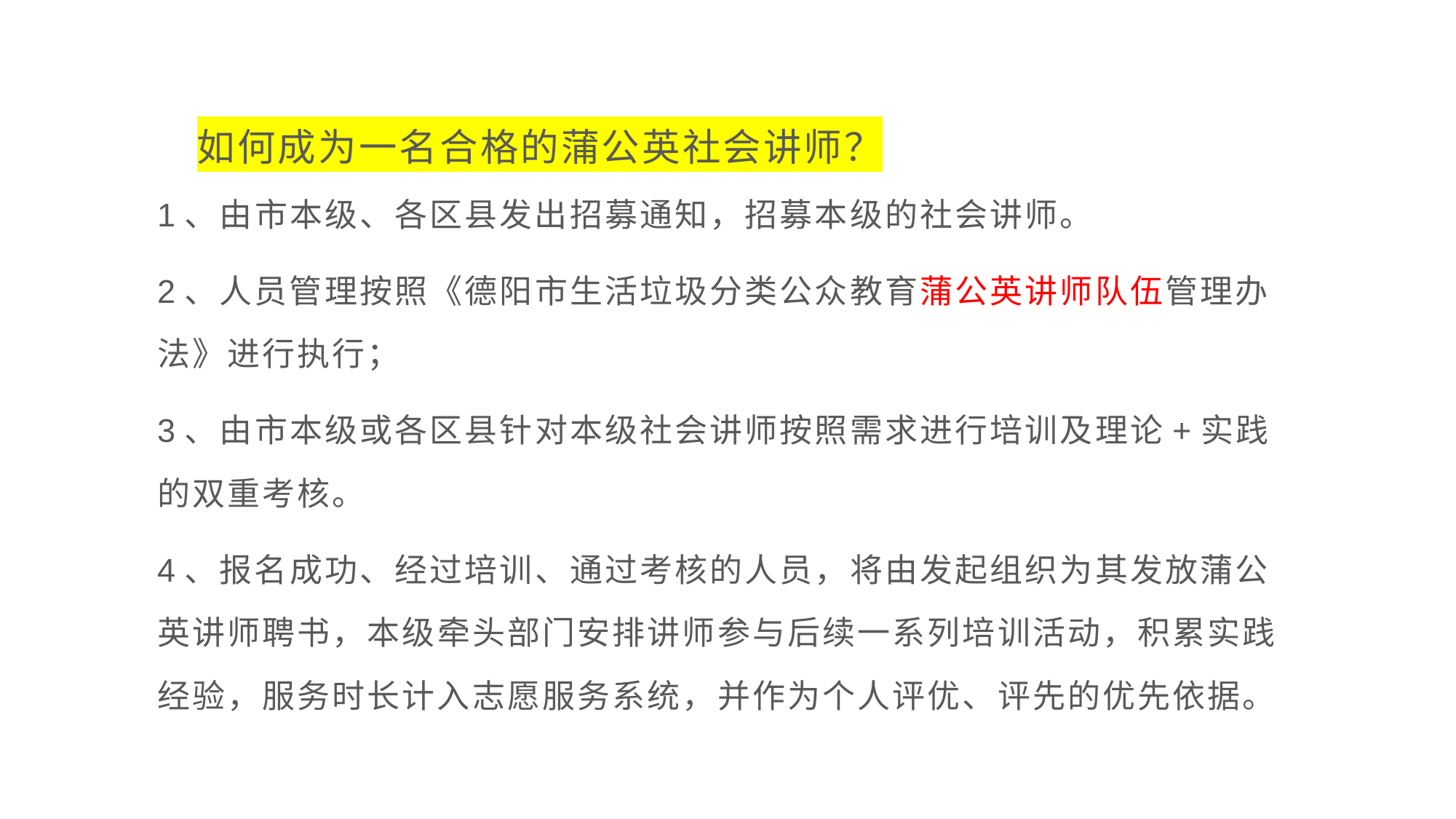

如何成为一名合格的蒲公英社会讲师？
1、由市本级、各区县发出招募通知，招募本级的社会讲师。
2、人员管理按照《德阳市生活垃圾分类公众教育蒲公英讲师队伍管理办法》进行执行；
3、由市本级或各区县针对本级社会讲师按照需求进行培训及理论+实践的双重考核。
4、报名成功、经过培训、通过考核的人员，将由发起组织为其发放蒲公英讲师聘书，本级牵头部门安排讲师参与后续一系列培训活动，积累实践经验，服务时长计入志愿服务系统，并作为个人评优、评先的优先依据。